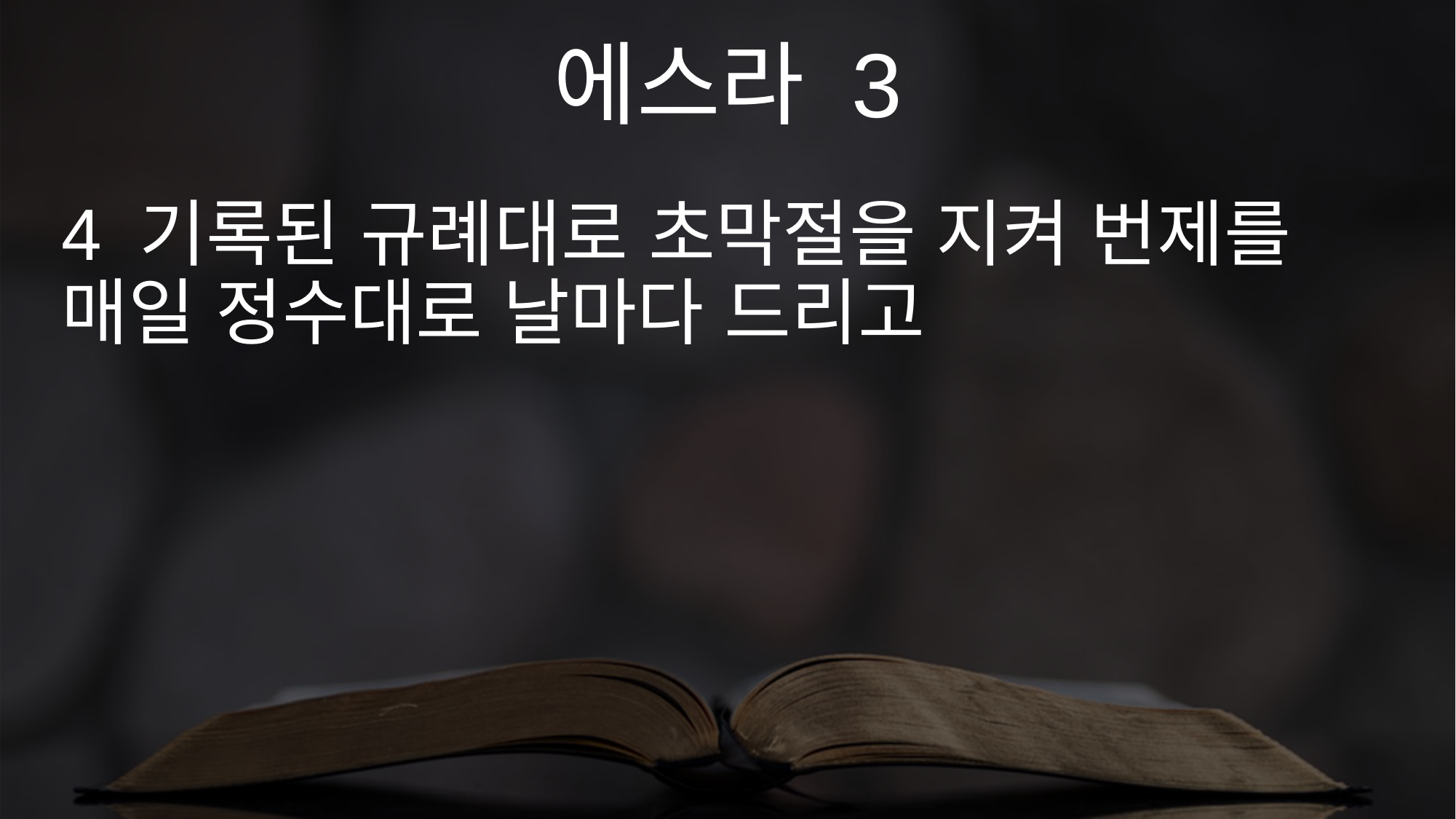

에스라 3
4 기록된 규례대로 초막절을 지켜 번제를 매일 정수대로 날마다 드리고